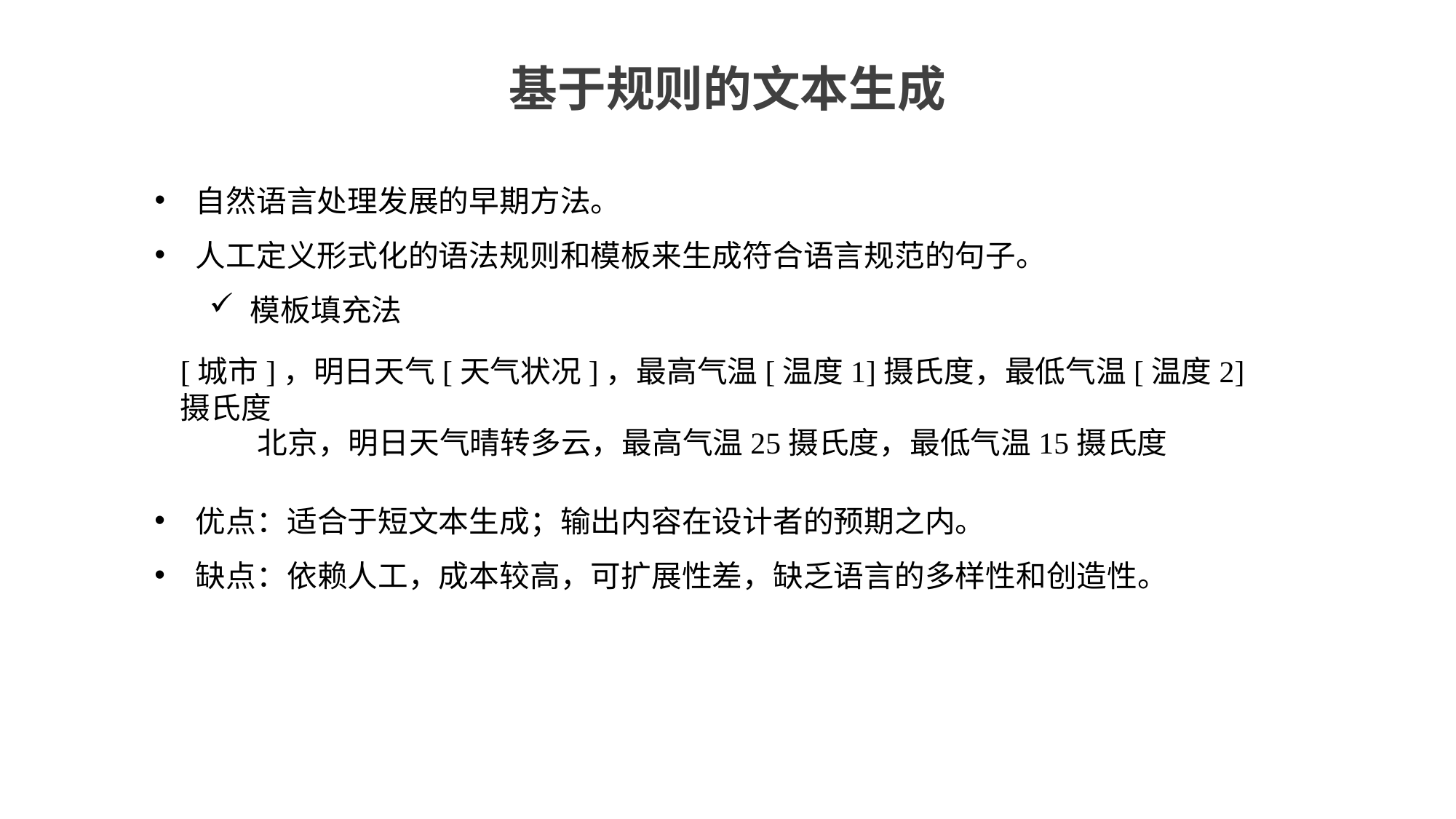

基于规则的文本生成
自然语言处理发展的早期方法。
人工定义形式化的语法规则和模板来生成符合语言规范的句子。
模板填充法
[城市]，明日天气[天气状况]，最高气温[温度1]摄氏度，最低气温[温度2]摄氏度
北京，明日天气晴转多云，最高气温25摄氏度，最低气温15摄氏度
优点：适合于短文本生成；输出内容在设计者的预期之内。
缺点：依赖人工，成本较高，可扩展性差，缺乏语言的多样性和创造性。